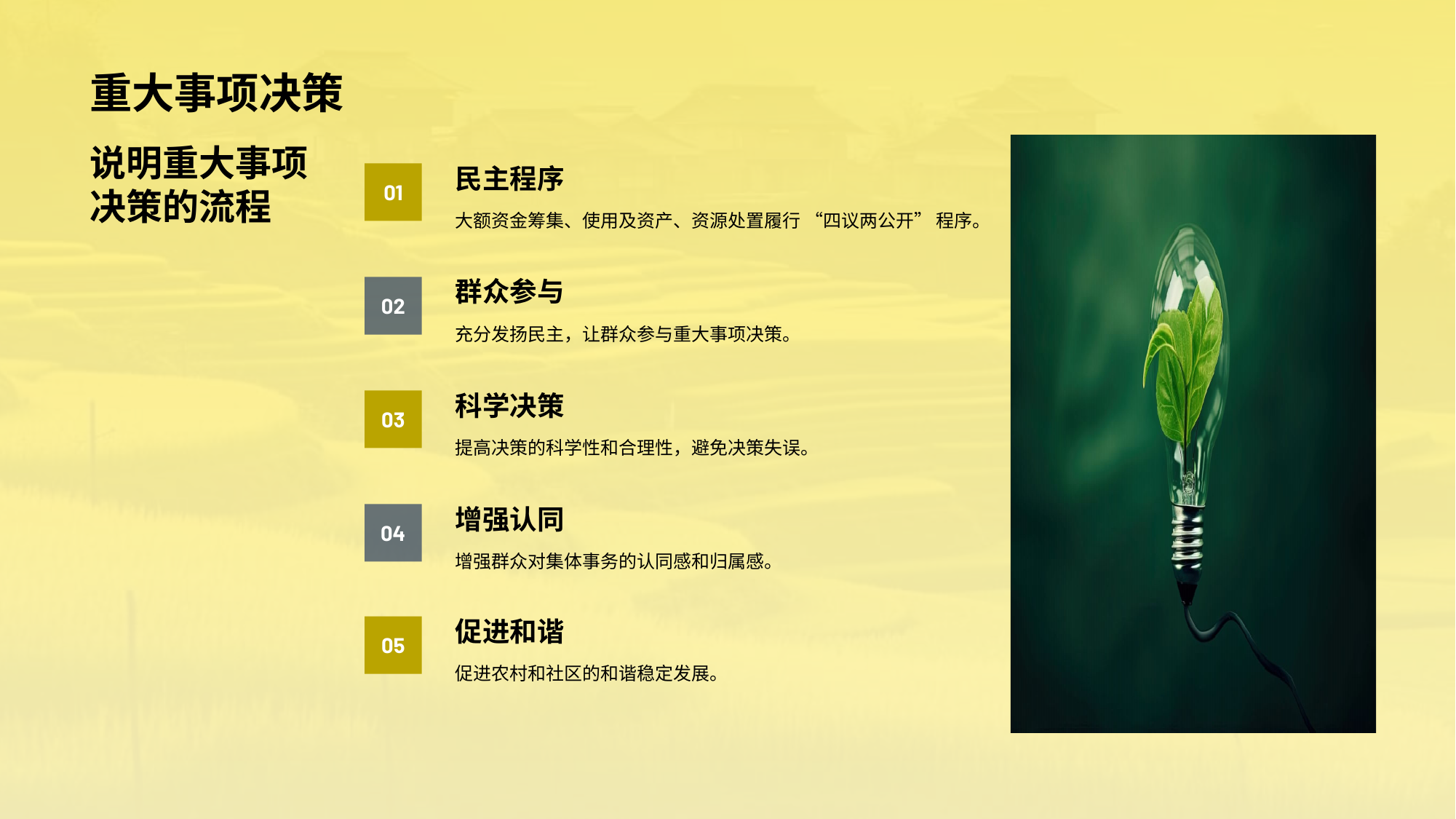

# 重大事项决策
说明重大事项决策的流程

民主程序
01
大额资金筹集、使用及资产、资源处置履行 “四议两公开” 程序。
群众参与
02
充分发扬民主，让群众参与重大事项决策。
科学决策
03
提高决策的科学性和合理性，避免决策失误。
增强认同
04
增强群众对集体事务的认同感和归属感。
促进和谐
05
促进农村和社区的和谐稳定发展。